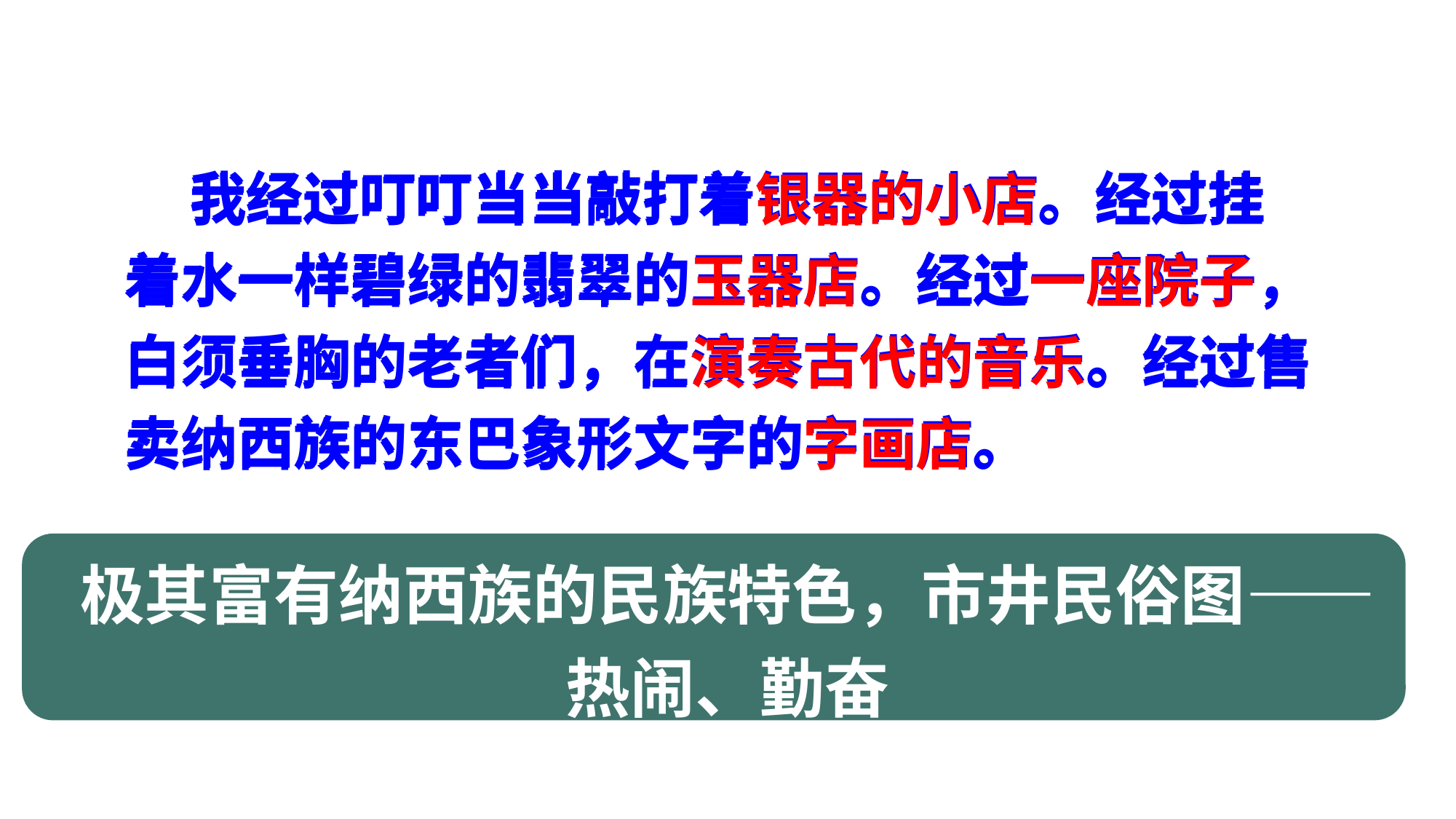

我经过叮叮当当敲打着银器的小店。经过挂着水一样碧绿的翡翠的玉器店。经过一座院子，白须垂胸的老者们，在演奏古代的音乐。经过售卖纳西族的东巴象形文字的字画店。
    我经过叮叮当当敲打着银器的小店。经过挂着水一样碧绿的翡翠的玉器店。经过一座院子，白须垂胸的老者们，在演奏古代的音乐。经过售卖纳西族的东巴象形文字的字画店。
极其富有纳西族的民族特色，市井民俗图——热闹、勤奋